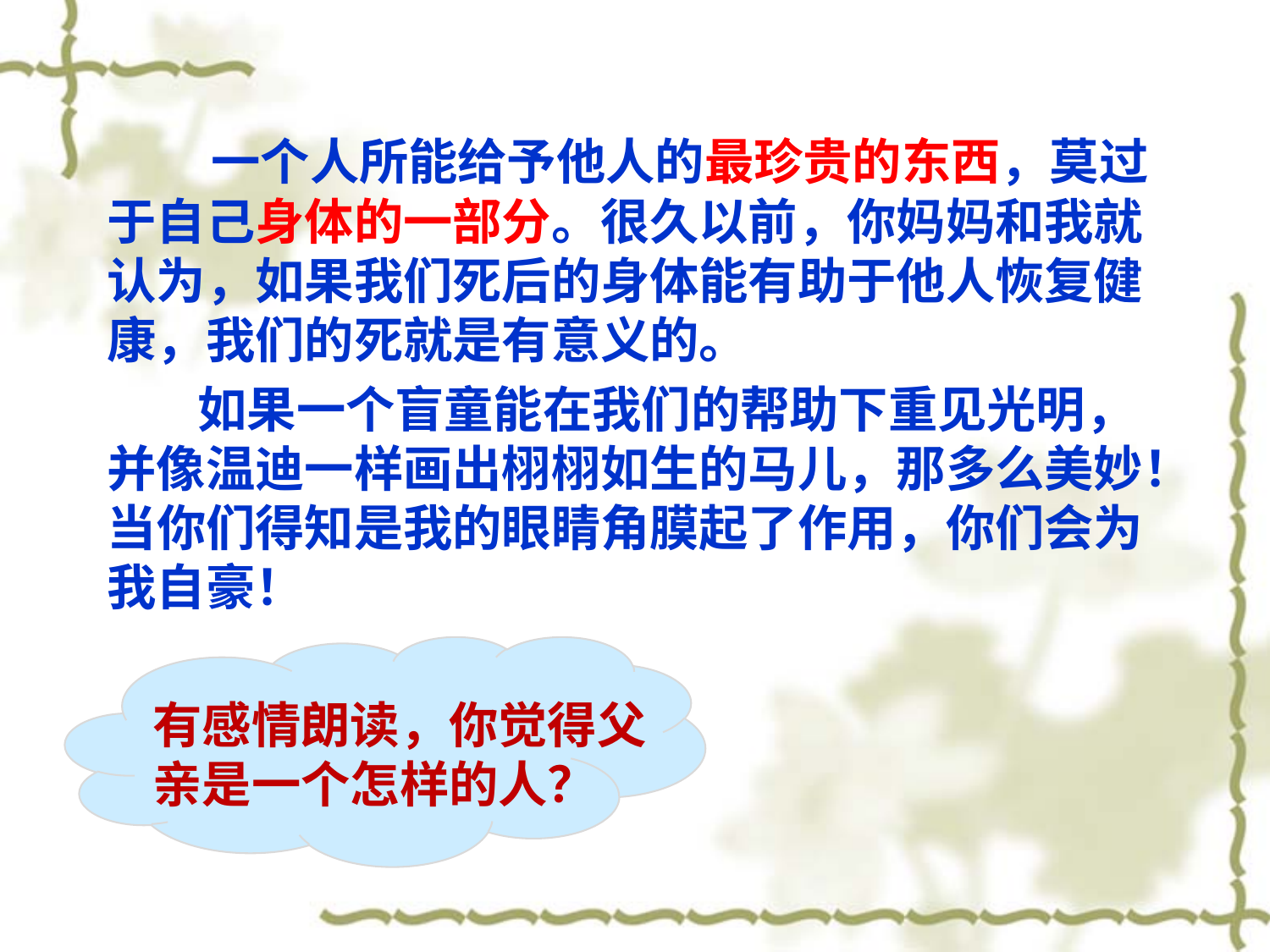

一个人所能给予他人的最珍贵的东西，莫过于自己身体的一部分。很久以前，你妈妈和我就认为，如果我们死后的身体能有助于他人恢复健康，我们的死就是有意义的。
       如果一个盲童能在我们的帮助下重见光明，并像温迪一样画出栩栩如生的马儿，那多么美妙！当你们得知是我的眼睛角膜起了作用，你们会为我自豪！

有感情朗读，你觉得父亲是一个怎样的人？